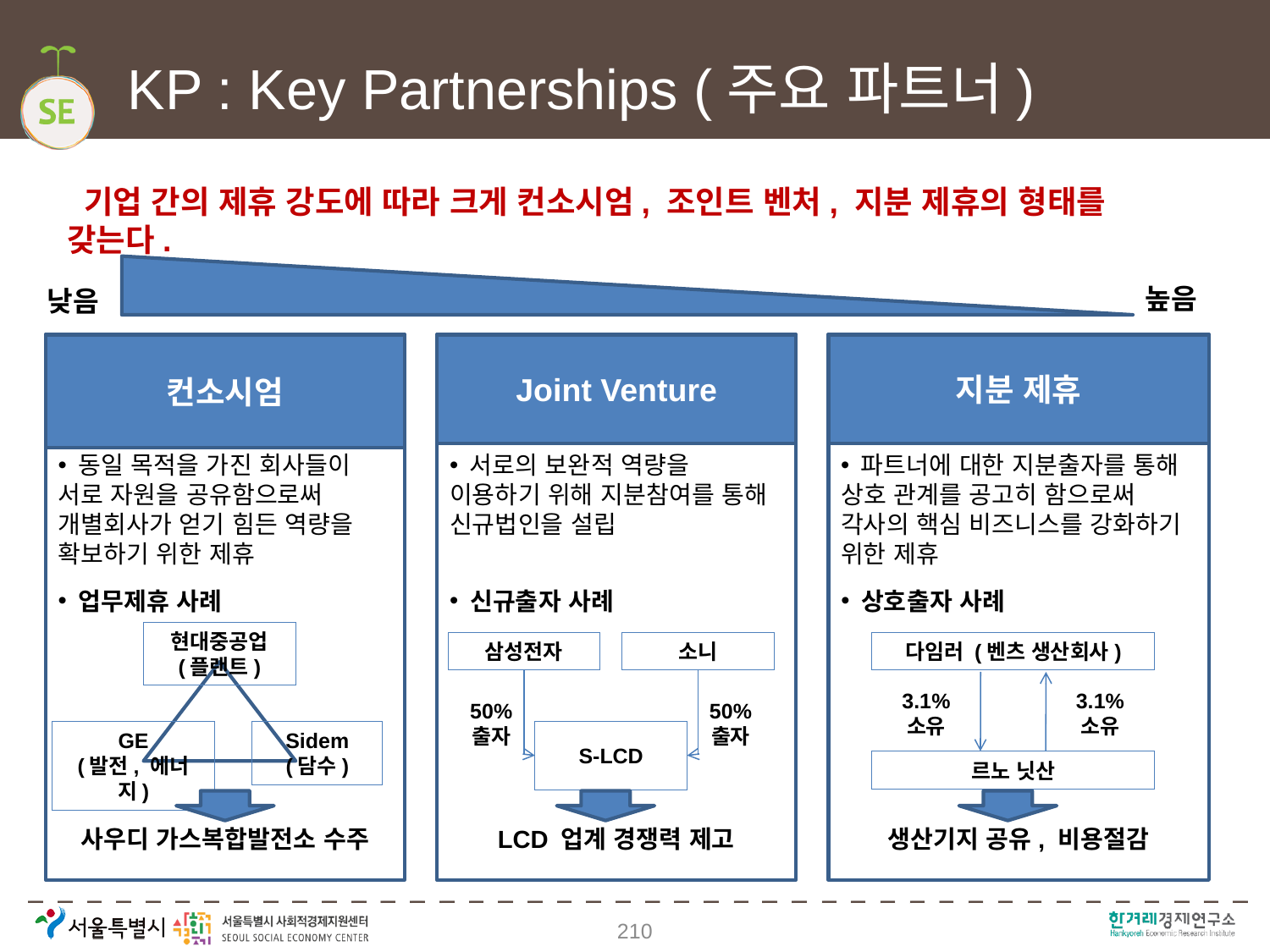

# KP : Key Partnerships (주요 파트너)
 기업 간의 제휴 강도에 따라 크게 컨소시엄, 조인트 벤처, 지분 제휴의 형태를 갖는다.

높음
낮음
컨소시엄

Joint Venture

지분 제휴
 동일 목적을 가진 회사들이 서로 자원을 공유함으로써 개별회사가 얻기 힘든 역량을 확보하기 위한 제휴
 서로의 보완적 역량을 이용하기 위해 지분참여를 통해 신규법인을 설립
 파트너에 대한 지분출자를 통해 상호 관계를 공고히 함으로써 각사의 핵심 비즈니스를 강화하기 위한 제휴
 업무제휴 사례
 신규출자 사례
 상호출자 사례
현대중공업
(플랜트)
삼성전자
소니
다임러 (벤츠 생산회사)

3.1%
소유
3.1%
소유
50%
출자
50%
출자
GE
(발전, 에너지)
Sidem
(담수)
S-LCD
르노 닛산

사우디 가스복합발전소 수주
LCD 업계 경쟁력 제고
생산기지 공유, 비용절감
210